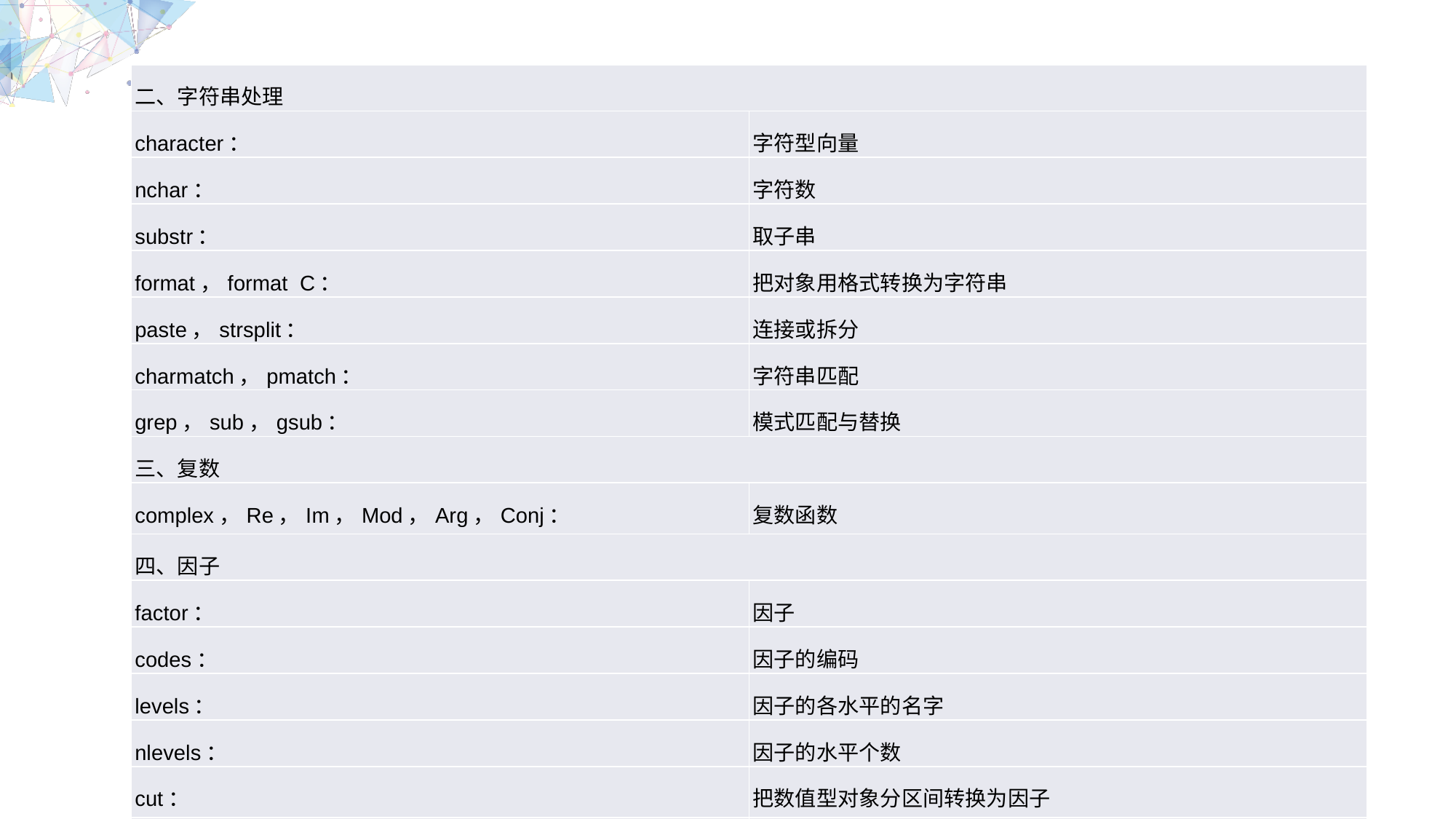

| 二、字符串处理 |  |
| --- | --- |
| character： | 字符型向量 |
| nchar： | 字符数 |
| substr： | 取子串 |
| format，format C： | 把对象用格式转换为字符串 |
| paste，strsplit： | 连接或拆分 |
| charmatch，pmatch： | 字符串匹配 |
| grep，sub，gsub： | 模式匹配与替换 |
| 三、复数 |  |
| complex，Re，Im，Mod，Arg，Conj： | 复数函数 |
| 四、因子 |  |
| factor： | 因子 |
| codes： | 因子的编码 |
| levels： | 因子的各水平的名字 |
| nlevels： | 因子的水平个数 |
| cut： | 把数值型对象分区间转换为因子 |
| table： | 交叉频数表 |
| split： | 按因子分组 |
| aggregate： | 计算各数据子集的概括统计量 |
| tapply： | 对“不规则”数组应用函数 |